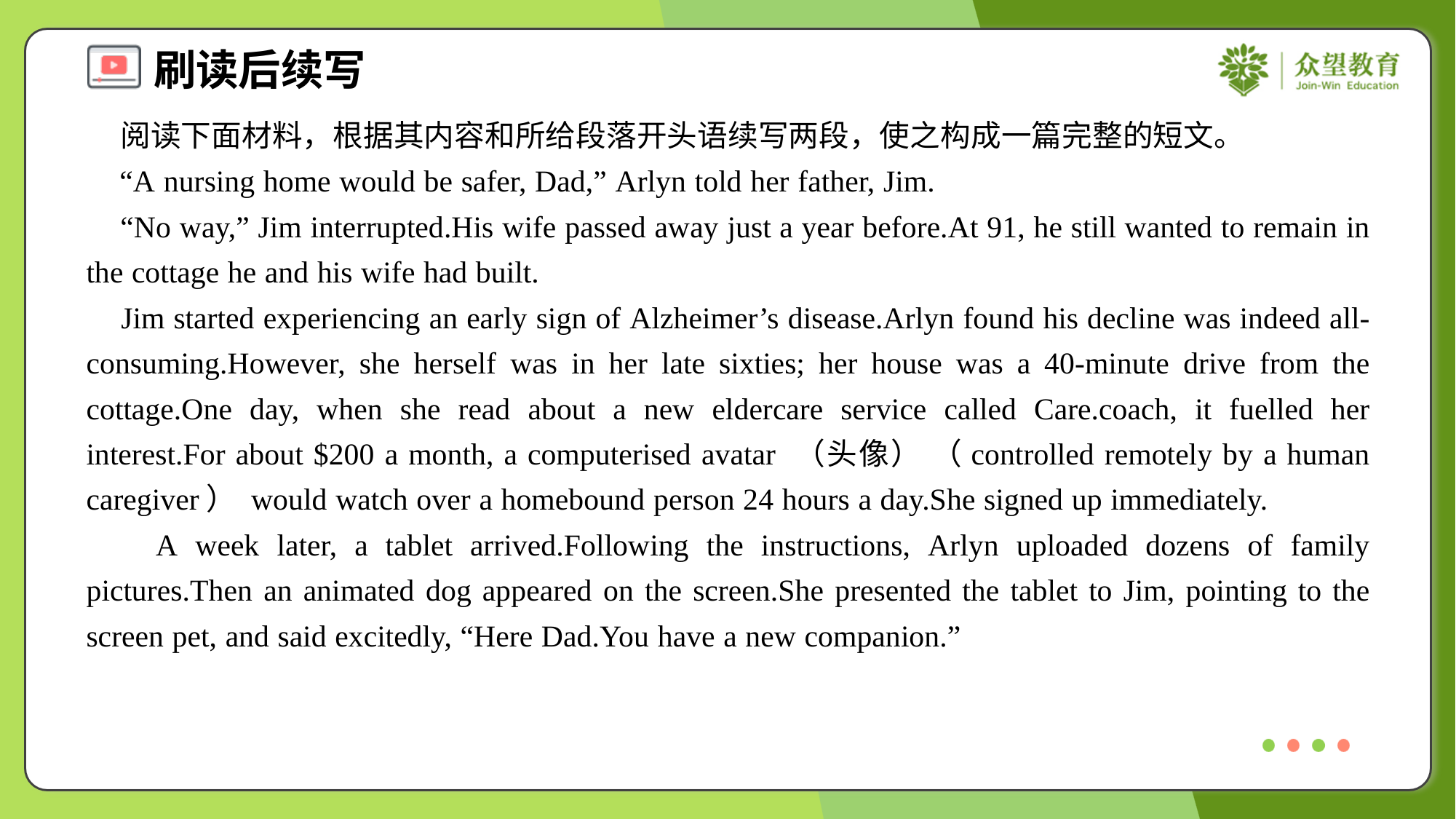

阅读下面材料，根据其内容和所给段落开头语续写两段，使之构成一篇完整的短文。
    “A nursing home would be safer, Dad,” Arlyn told her father, Jim.
    “No way,” Jim interrupted.His wife passed away just a year before.At 91, he still wanted to remain in the cottage he and his wife had built.
    Jim started experiencing an early sign of Alzheimer’s disease.Arlyn found his decline was indeed all-consuming.However, she herself was in her late sixties; her house was a 40-minute drive from the cottage.One day, when she read about a new eldercare service called Care.coach, it fuelled her interest.For about $200 a month, a computerised avatar （头像） （controlled remotely by a human caregiver） would watch over a homebound person 24 hours a day.She signed up immediately.
    A week later, a tablet arrived.Following the instructions, Arlyn uploaded dozens of family pictures.Then an animated dog appeared on the screen.She presented the tablet to Jim, pointing to the screen pet, and said excitedly, “Here Dad.You have a new companion.”